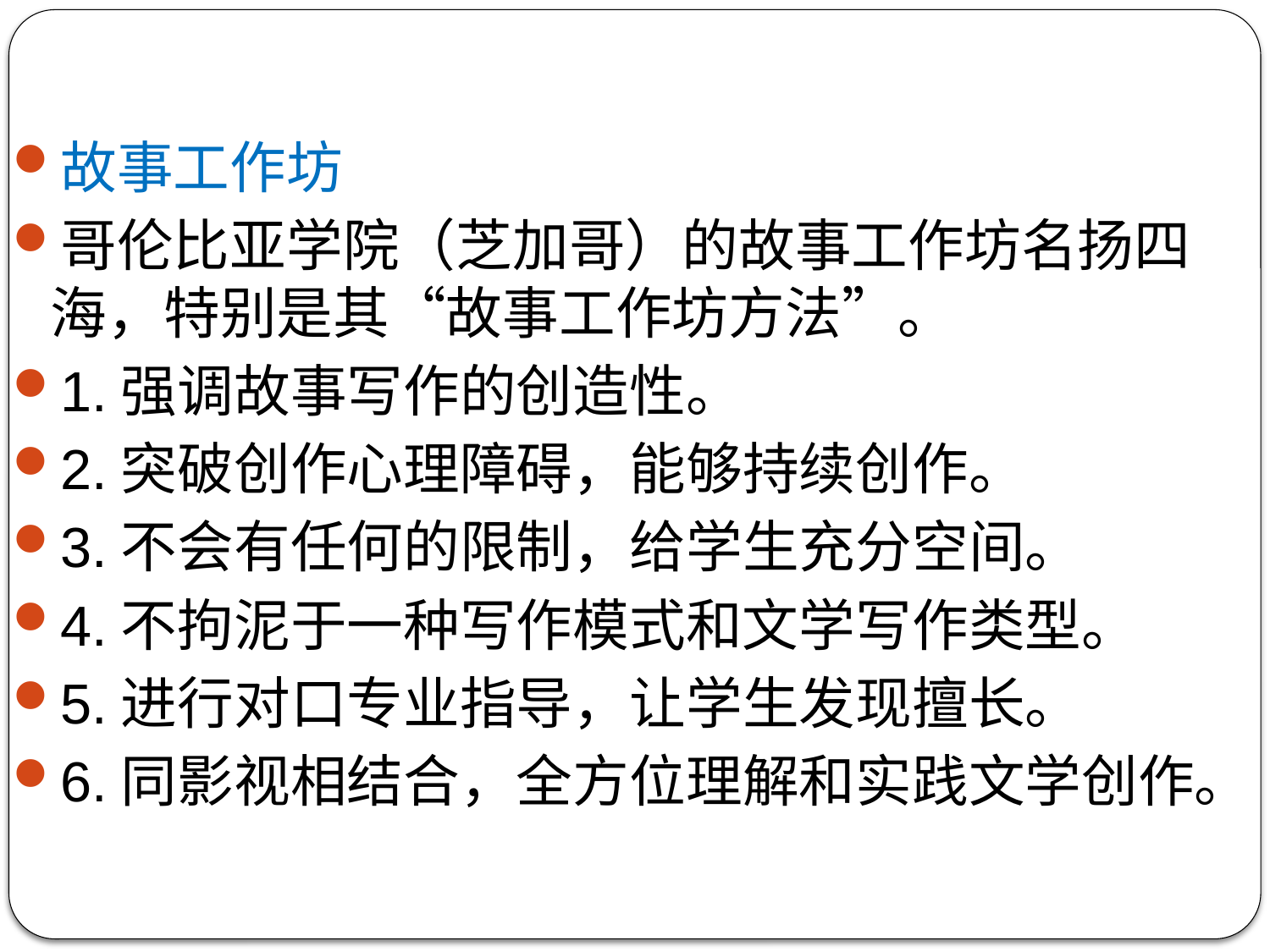

故事工作坊
哥伦比亚学院（芝加哥）的故事工作坊名扬四海，特别是其“故事工作坊方法”。
1.强调故事写作的创造性。
2.突破创作心理障碍，能够持续创作。
3.不会有任何的限制，给学生充分空间。
4.不拘泥于一种写作模式和文学写作类型。
5.进行对口专业指导，让学生发现擅长。
6.同影视相结合，全方位理解和实践文学创作。